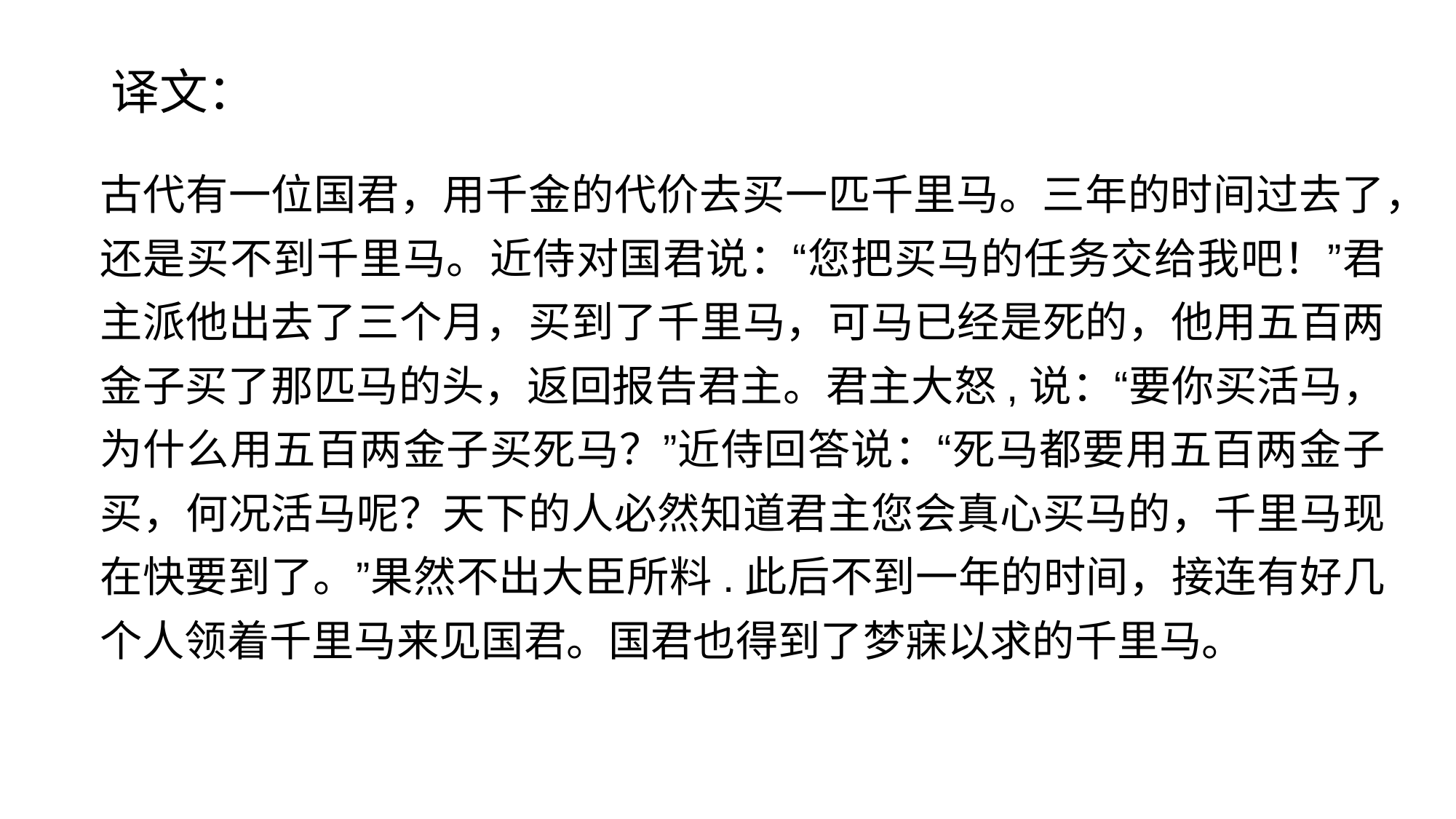

# 译文：
古代有一位国君，用千金的代价去买一匹千里马。三年的时间过去了，还是买不到千里马。近侍对国君说：“您把买马的任务交给我吧！”君主派他出去了三个月，买到了千里马，可马已经是死的，他用五百两金子买了那匹马的头，返回报告君主。君主大怒,说：“要你买活马，为什么用五百两金子买死马？”近侍回答说：“死马都要用五百两金子买，何况活马呢？天下的人必然知道君主您会真心买马的，千里马现在快要到了。”果然不出大臣所料.此后不到一年的时间，接连有好几个人领着千里马来见国君。国君也得到了梦寐以求的千里马。